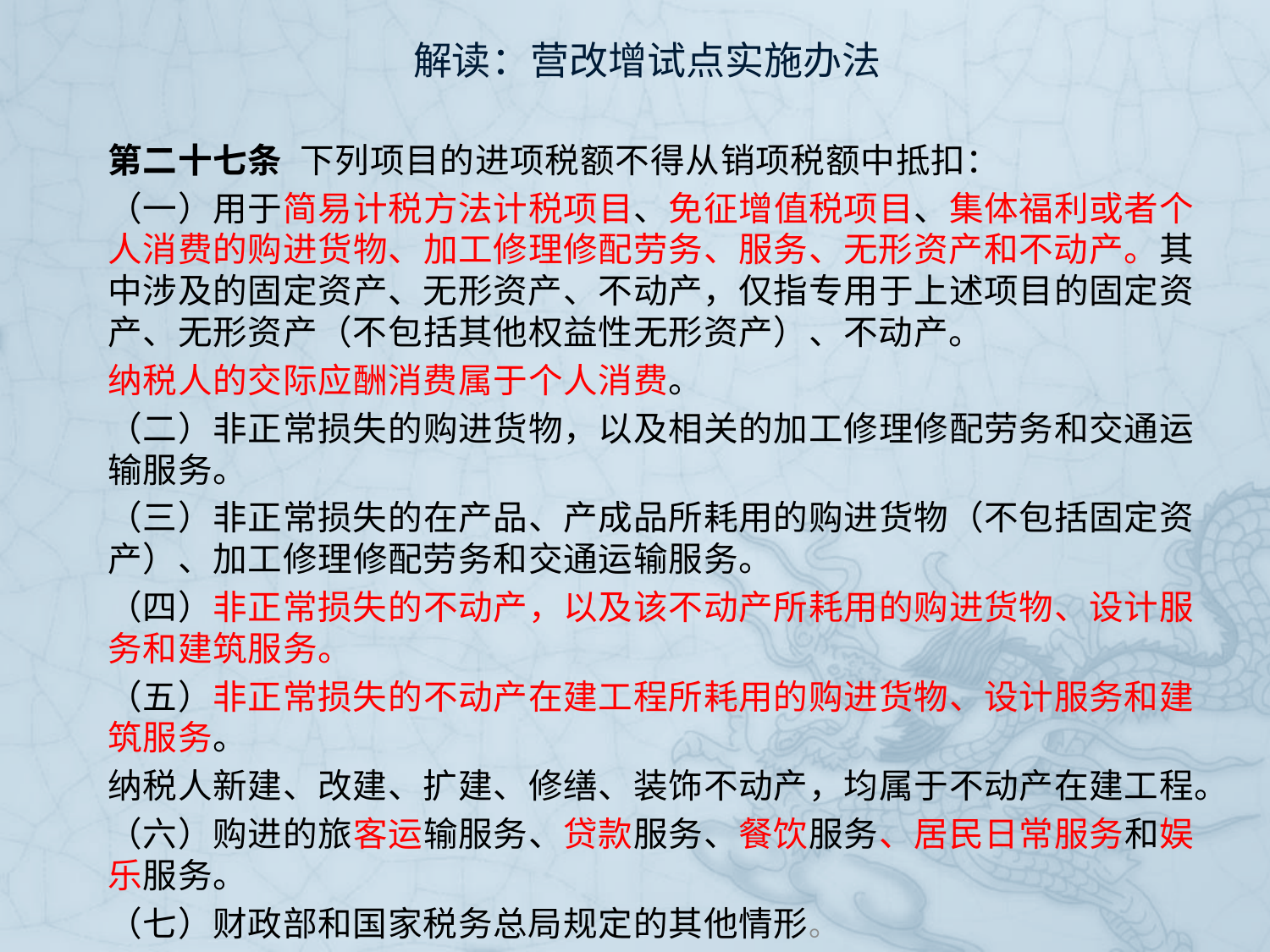

# 解读：营改增试点实施办法

第二十七条  下列项目的进项税额不得从销项税额中抵扣：
（一）用于简易计税方法计税项目、免征增值税项目、集体福利或者个人消费的购进货物、加工修理修配劳务、服务、无形资产和不动产。其中涉及的固定资产、无形资产、不动产，仅指专用于上述项目的固定资产、无形资产（不包括其他权益性无形资产）、不动产。
纳税人的交际应酬消费属于个人消费。
（二）非正常损失的购进货物，以及相关的加工修理修配劳务和交通运输服务。
（三）非正常损失的在产品、产成品所耗用的购进货物（不包括固定资产）、加工修理修配劳务和交通运输服务。
（四）非正常损失的不动产，以及该不动产所耗用的购进货物、设计服务和建筑服务。
（五）非正常损失的不动产在建工程所耗用的购进货物、设计服务和建筑服务。
纳税人新建、改建、扩建、修缮、装饰不动产，均属于不动产在建工程。
（六）购进的旅客运输服务、贷款服务、餐饮服务、居民日常服务和娱乐服务。
（七）财政部和国家税务总局规定的其他情形。